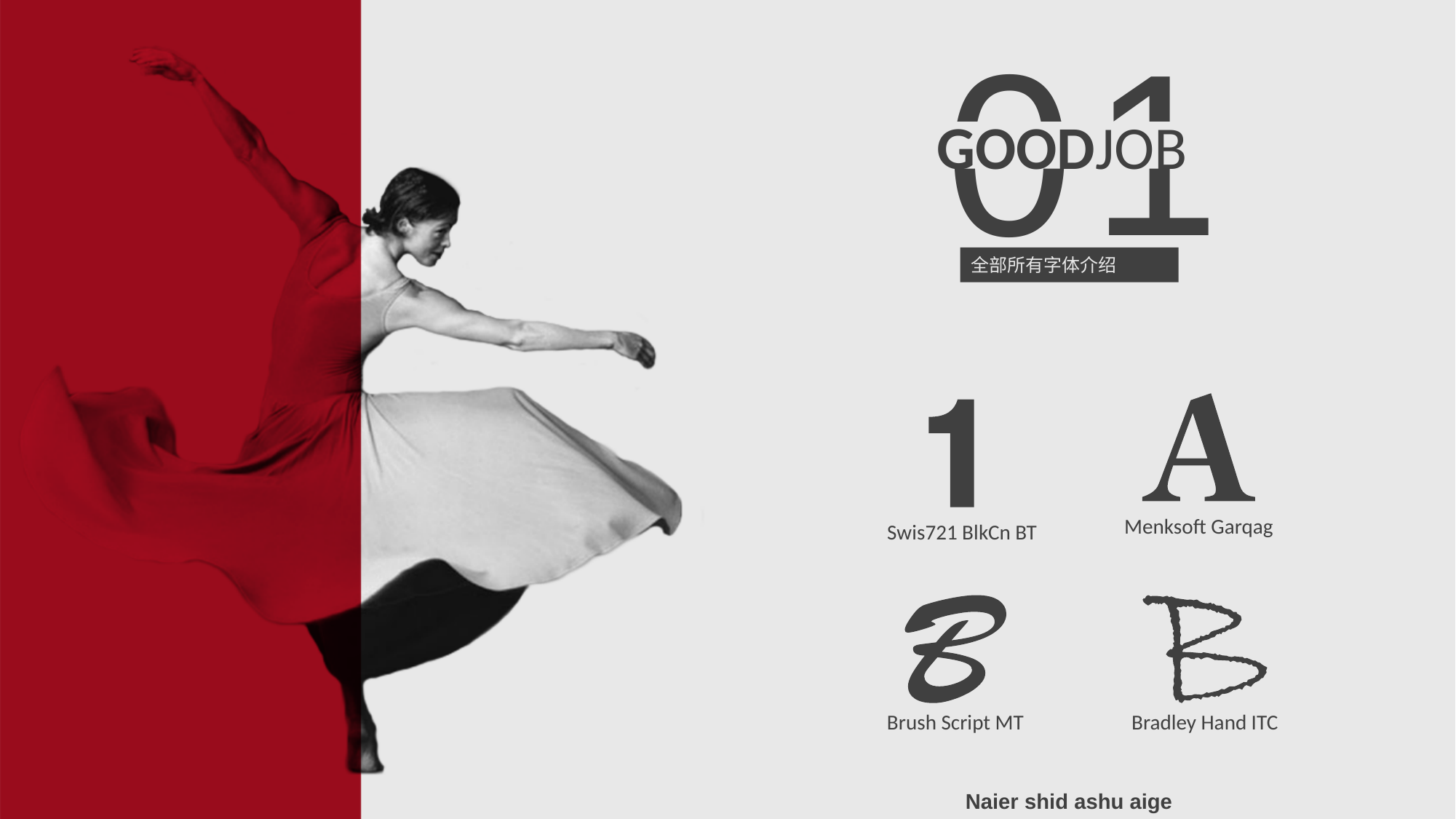

01
GOODJOB

全部所有字体介绍

Menksoft Garqag
Swis721 BlkCn BT

Brush Script MT
Bradley Hand ITC
Naier shid ashu aige